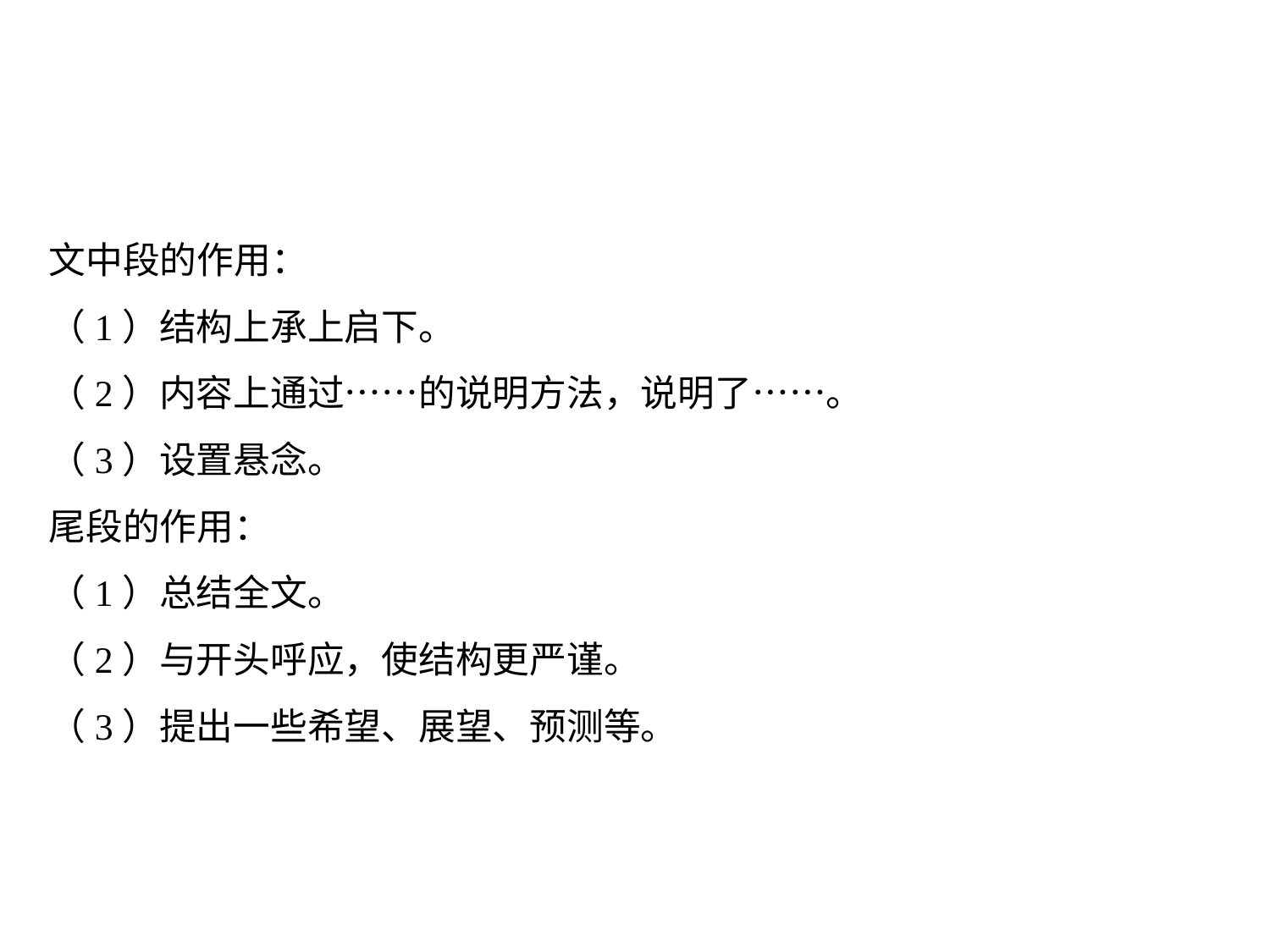

文中段的作用：
（1）结构上承上启下。
（2）内容上通过……的说明方法，说明了……。
（3）设置悬念。
尾段的作用：
（1）总结全文。
（2）与开头呼应，使结构更严谨。
（3）提出一些希望、展望、预测等。